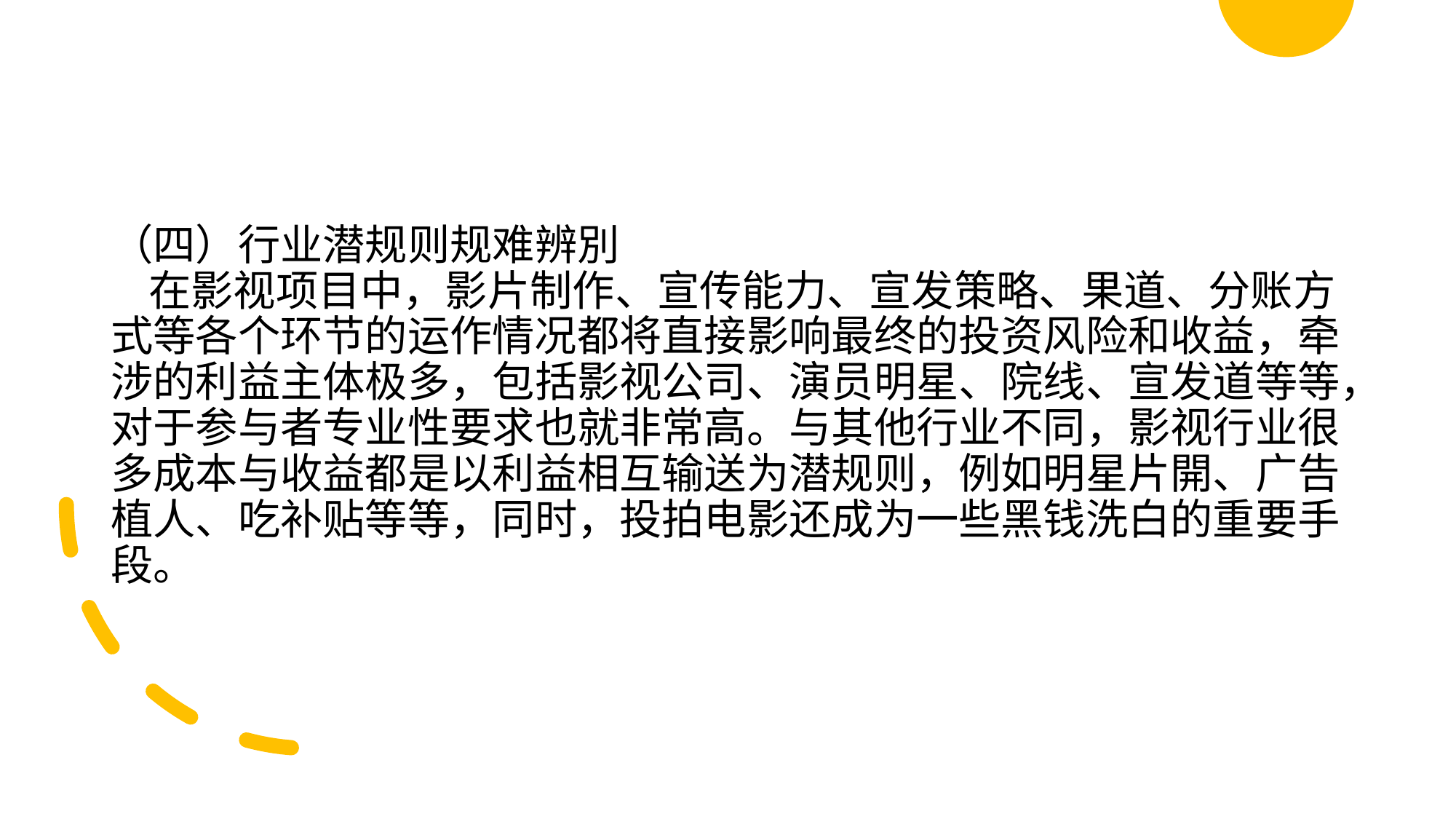

#
（四）行业潜规则规难辨別
    在影视项目中，影片制作、宣传能力、宣发策略、果道、分账方式等各个环节的运作情况都将直接影响最终的投资风险和收益，牵涉的利益主体极多，包括影视公司、演员明星、院线、宣发道等等，对于参与者专业性要求也就非常高。与其他行业不同，影视行业很多成本与收益都是以利益相互输送为潜规则，例如明星片開、广告植人、吃补贴等等，同时，投拍电影还成为一些黑钱洗白的重要手段。